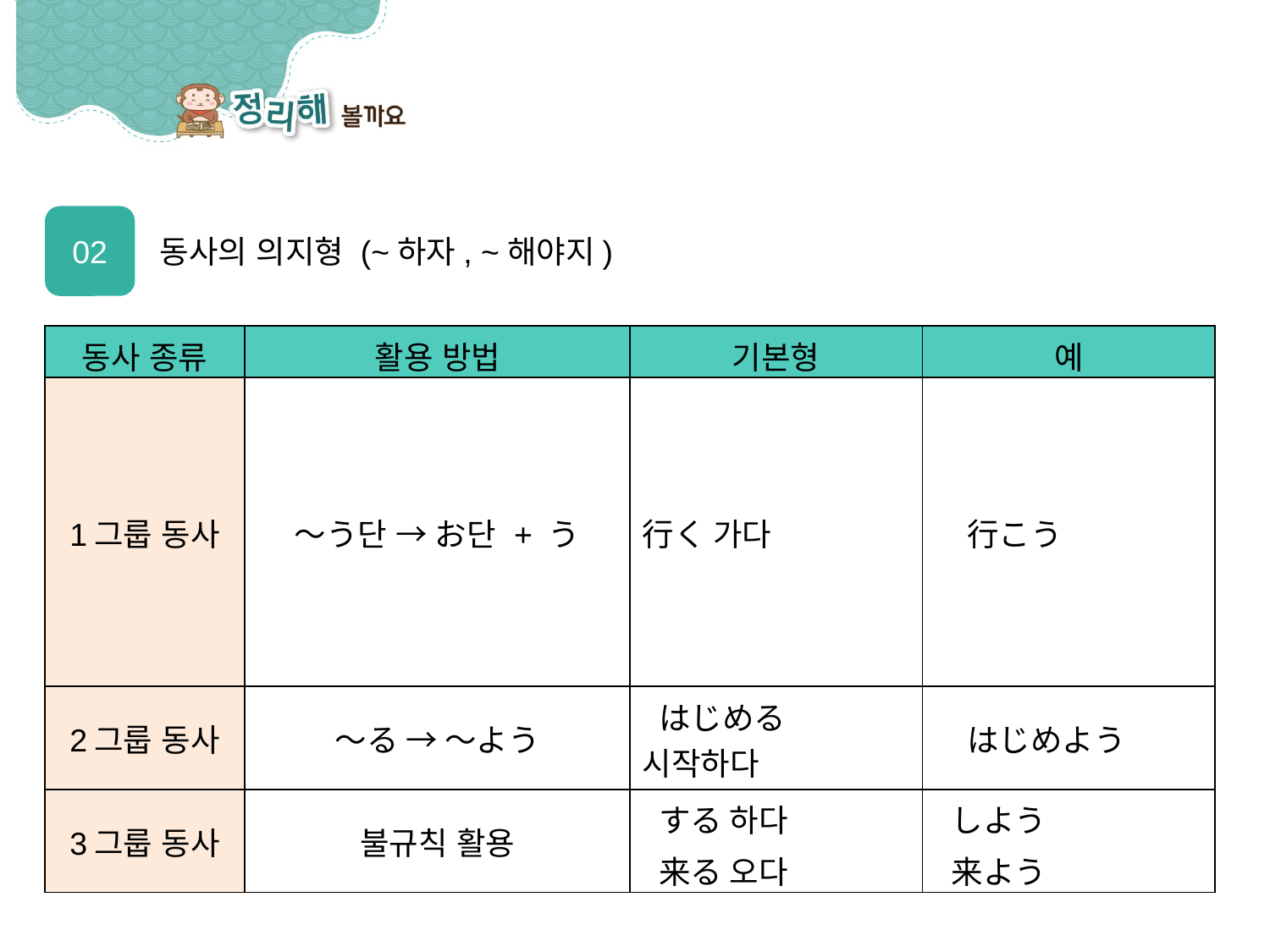

02
동사의 의지형 (~하자, ~해야지)
| 동사 종류 | 활용 방법 | 기본형 | 예 |
| --- | --- | --- | --- |
| 1그룹 동사 | ～う단 → お단 + う | 行く 가다 | 行こう |
| 2그룹 동사 | ～る → ～よう | はじめる 시작하다 | はじめよう |
| 3그룹 동사 | 불규칙 활용 | する 하다 | しよう |
|  |  | 来る 오다 | 来よう |